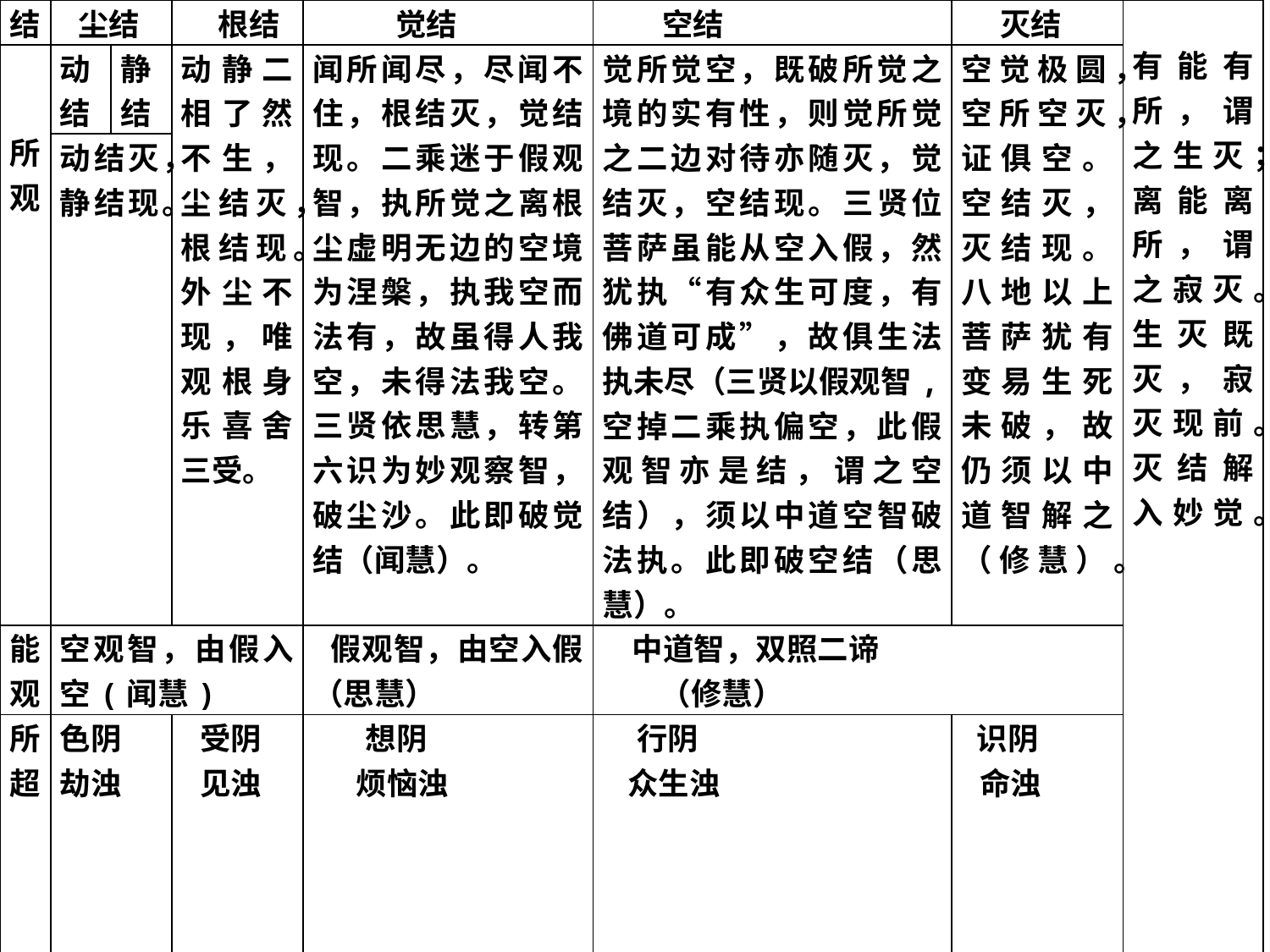

| 结 | 尘结 |  | 根结 | 觉结 | 空结 | 灭结 | 有能有所，谓之生灭；离能离所，谓之寂灭。生灭既灭，寂灭现前。 灭结解入妙觉。 |
| --- | --- | --- | --- | --- | --- | --- | --- |
| 所观 | 动结 | 静 结 | 动静二相了然不生，尘结灭，根结现。外尘不现，唯观根身乐喜舍三受。 | 闻所闻尽，尽闻不住，根结灭，觉结现。二乘迷于假观智，执所觉之离根尘虚明无边的空境为涅槃，执我空而法有，故虽得人我空，未得法我空。三贤依思慧，转第六识为妙观察智，破尘沙。此即破觉结（闻慧）。 | 觉所觉空，既破所觉之境的实有性，则觉所觉之二边对待亦随灭，觉结灭，空结现。三贤位菩萨虽能从空入假，然犹执“有众生可度，有佛道可成”，故俱生法执未尽（三贤以假观智,空掉二乘执偏空，此假观智亦是结，谓之空结），须以中道空智破法执。此即破空结（思慧）。 | 空觉极圆，空所空灭，证俱空。空结灭，灭结现。八地以上菩萨犹有变易生死未破，故仍须以中道智解之（修慧）。 |  |
|  | 动结灭，静结现。 |  |  |  |  |  |  |
| 能观 | 空观智，由假入空(闻慧) |  |  | 假观智，由空入假（思慧） | 中道智，双照二谛 （修慧） |  |  |
| 所超 | 色阴 劫浊 |  | 受阴 见浊 | 想阴 烦恼浊 | 行阴 众生浊 | 识阴 命浊 |  |
| 位次 | 闻所闻尽。二乘三贤解根尘三结，破人我执，断见思惑，出分段生死之粗相。 |  |  | 觉所觉空。三贤位菩萨解觉结，初破法我执，断尘沙惑。中道智现前，即可入初地。 | 空所空灭。初地至七地菩萨解空结，断尽法我执，破枝末无明惑，出分段生死之细相。 | 生灭既灭，寂灭现前。八地至等觉解灭结，破根本无明惑，出变易生死，入佛地。 |  |
| 所证 | 解根、尘二结， 初证人空。 |  |  | 解觉结，成法解脱。 | 解空、灭二结，俱空不生，证无生忍，入等正觉。 |  |  |